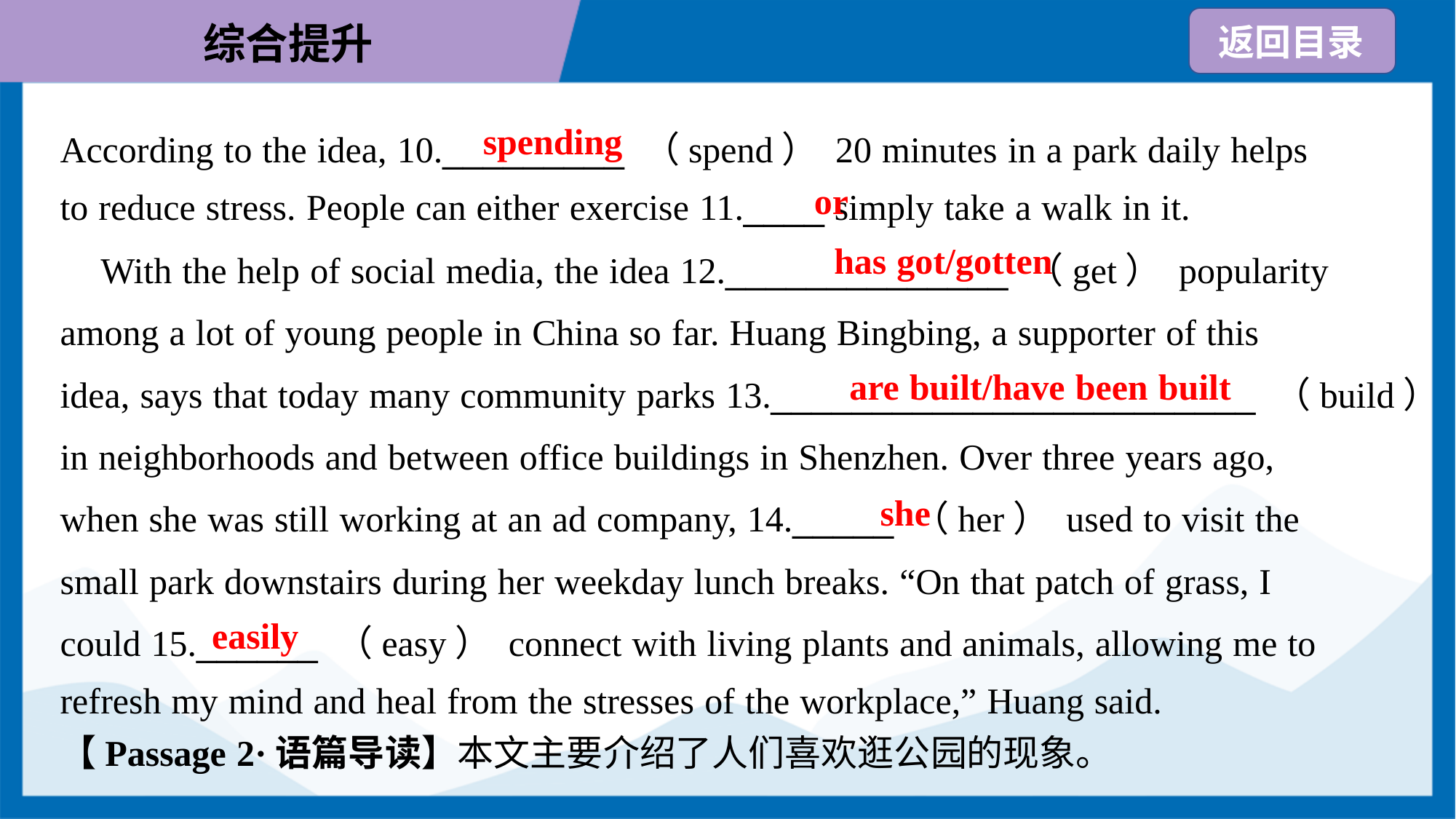

spending
According to the idea, 10._________ （spend） 20 minutes in a park daily helps
to reduce stress. People can either exercise 11.____ simply take a walk in it.
or
has got/gotten
    With the help of social media, the idea 12.______________ （get） popularity
among a lot of young people in China so far. Huang Bingbing, a supporter of this
idea, says that today many community parks 13.________________________ （build）
in neighborhoods and between office buildings in Shenzhen. Over three years ago,
when she was still working at an ad company, 14._____ （her） used to visit the
small park downstairs during her weekday lunch breaks. “On that patch of grass, I
could 15.______ （easy） connect with living plants and animals, allowing me to
refresh my mind and heal from the stresses of the workplace,” Huang said.
are built/have been built
she
easily
【Passage 2·语篇导读】本文主要介绍了人们喜欢逛公园的现象。